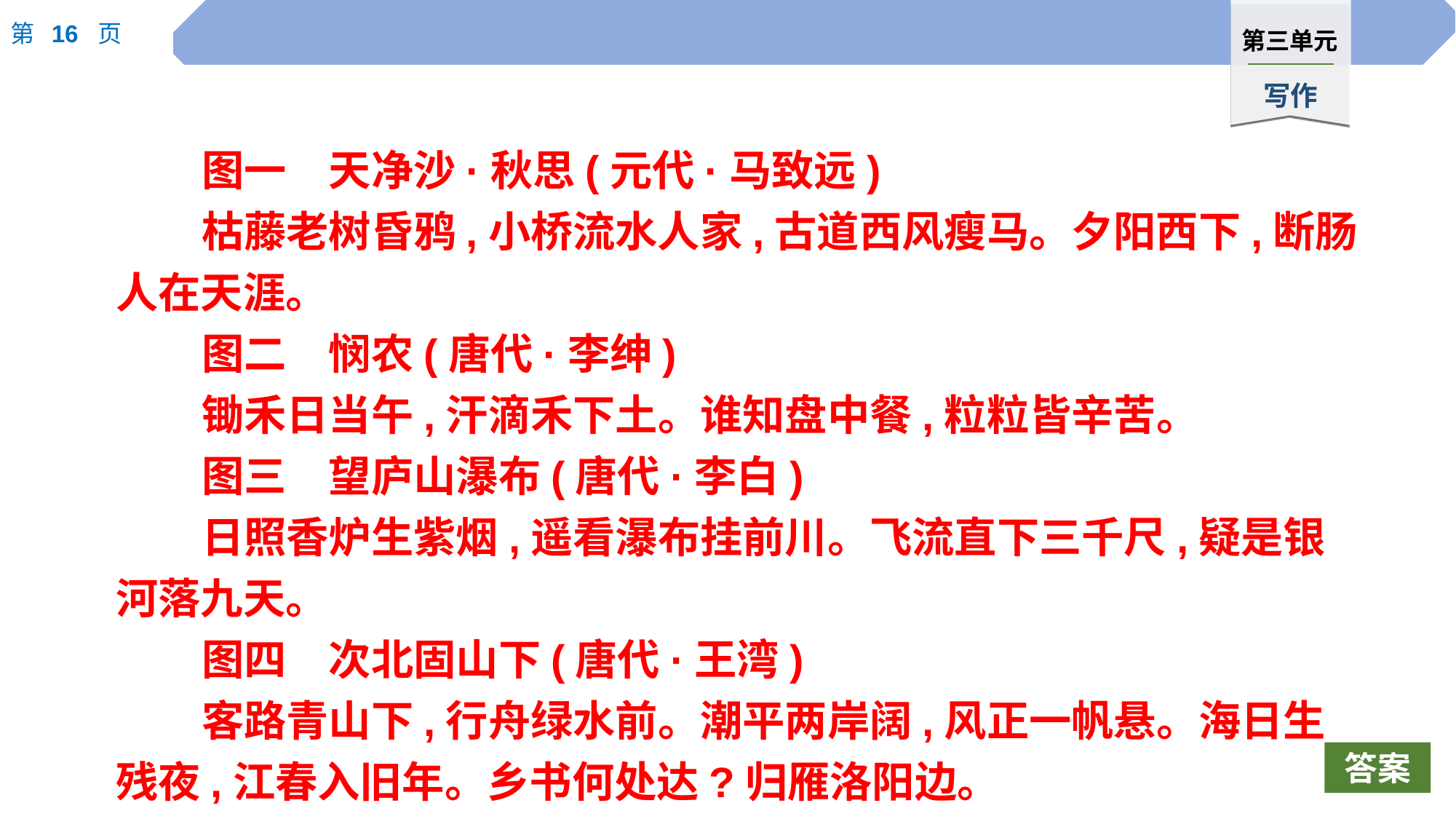

图一　天净沙·秋思(元代·马致远)
枯藤老树昏鸦,小桥流水人家,古道西风瘦马。夕阳西下,断肠人在天涯。
图二　悯农(唐代·李绅)
锄禾日当午,汗滴禾下土。谁知盘中餐,粒粒皆辛苦。
图三　望庐山瀑布(唐代·李白)
日照香炉生紫烟,遥看瀑布挂前川。飞流直下三千尺,疑是银河落九天。
图四　次北固山下(唐代·王湾)
客路青山下,行舟绿水前。潮平两岸阔,风正一帆悬。海日生残夜,江春入旧年。乡书何处达?归雁洛阳边。
答案